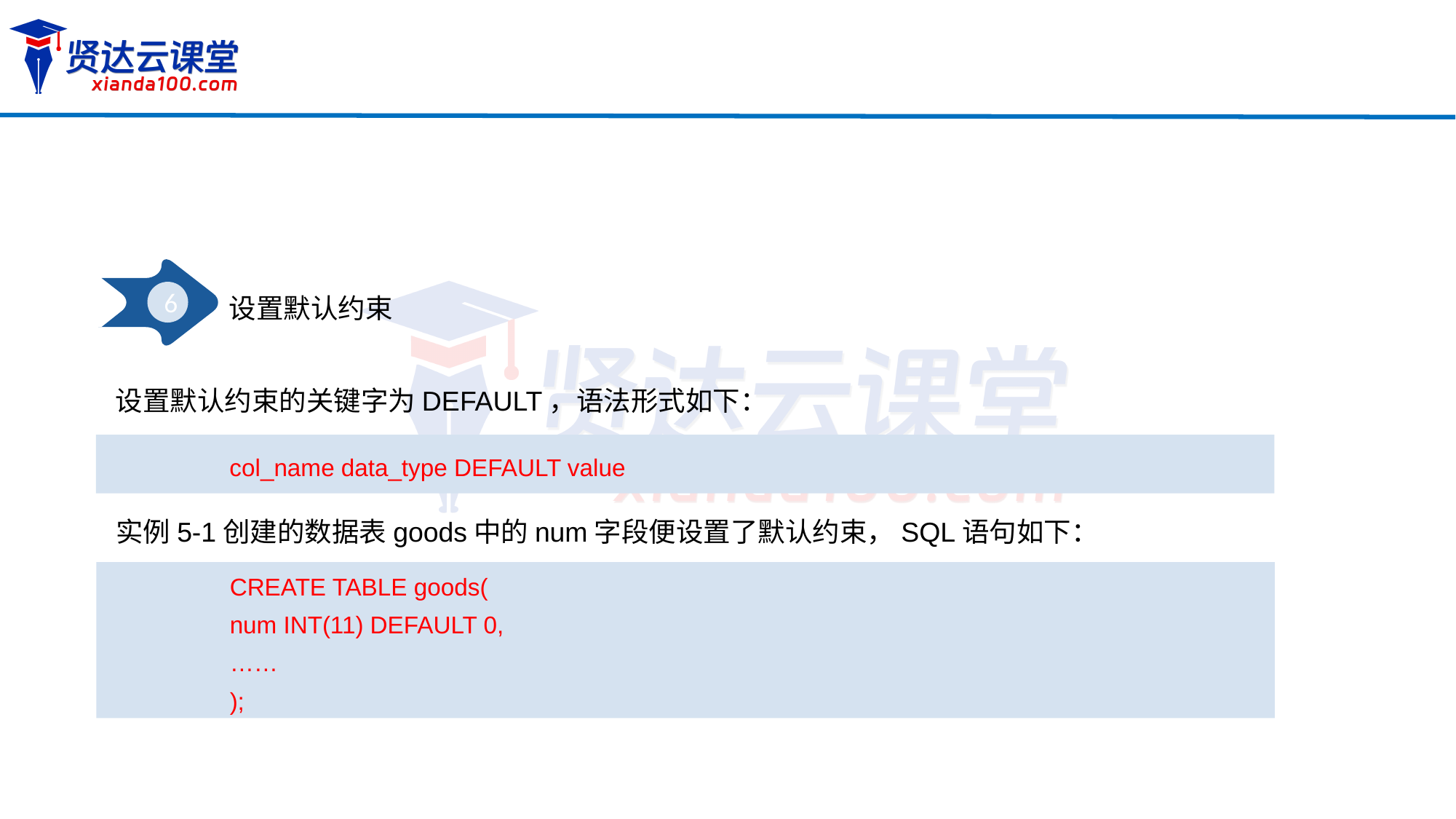

6
设置默认约束
设置默认约束的关键字为DEFAULT，语法形式如下：

col_name data_type DEFAULT value
实例5-1创建的数据表goods中的num字段便设置了默认约束，SQL语句如下：
CREATE TABLE goods(
num INT(11) DEFAULT 0,
……
);